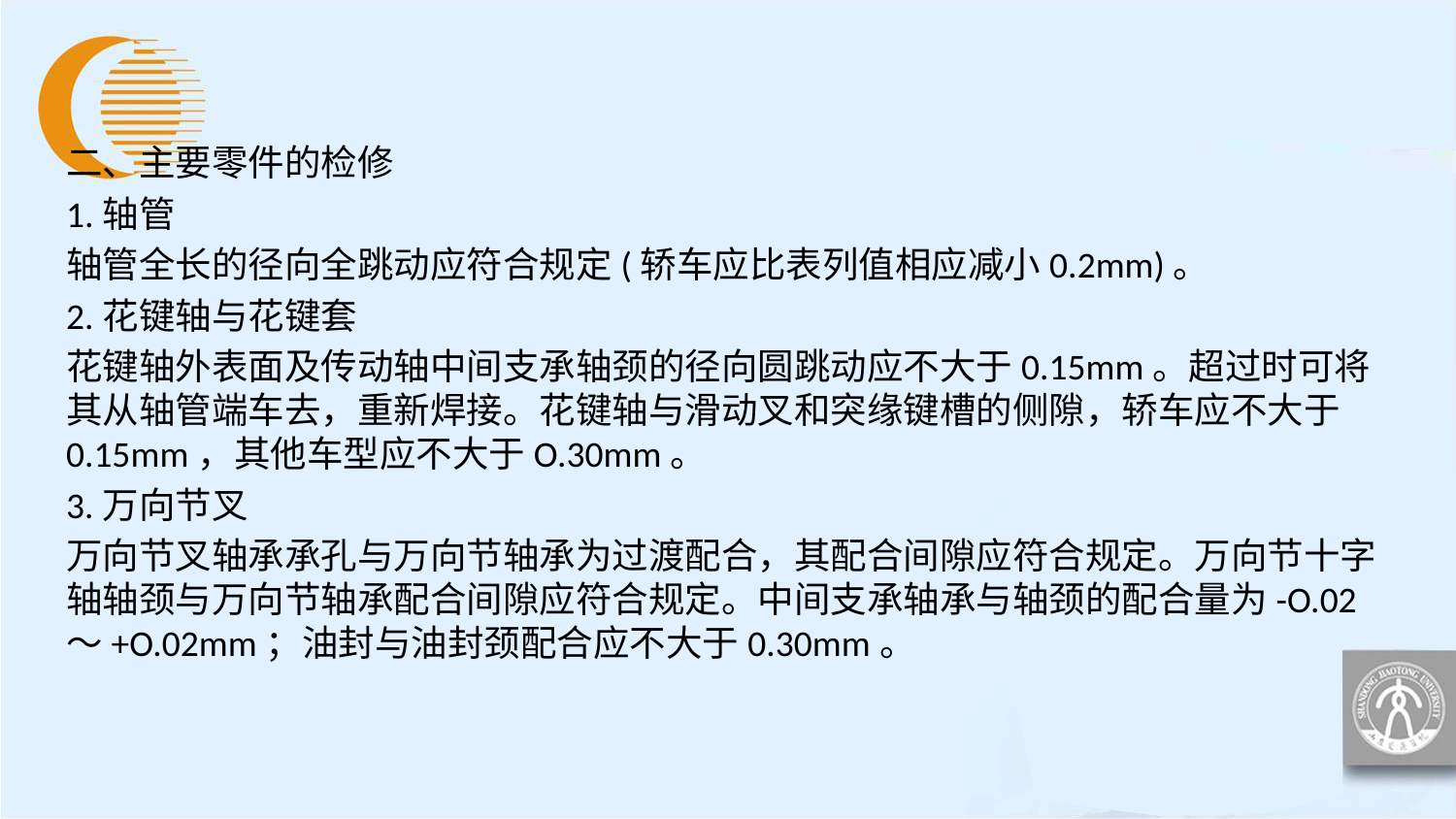

二、主要零件的检修
1.轴管
轴管全长的径向全跳动应符合规定(轿车应比表列值相应减小0.2mm)。
2.花键轴与花键套
花键轴外表面及传动轴中间支承轴颈的径向圆跳动应不大于0.15mm。超过时可将其从轴管端车去，重新焊接。花键轴与滑动叉和突缘键槽的侧隙，轿车应不大于0.15mm，其他车型应不大于O.30mm。
3.万向节叉
万向节叉轴承承孔与万向节轴承为过渡配合，其配合间隙应符合规定。万向节十字轴轴颈与万向节轴承配合间隙应符合规定。中间支承轴承与轴颈的配合量为-O.02～+O.02mm；油封与油封颈配合应不大于0.30mm。